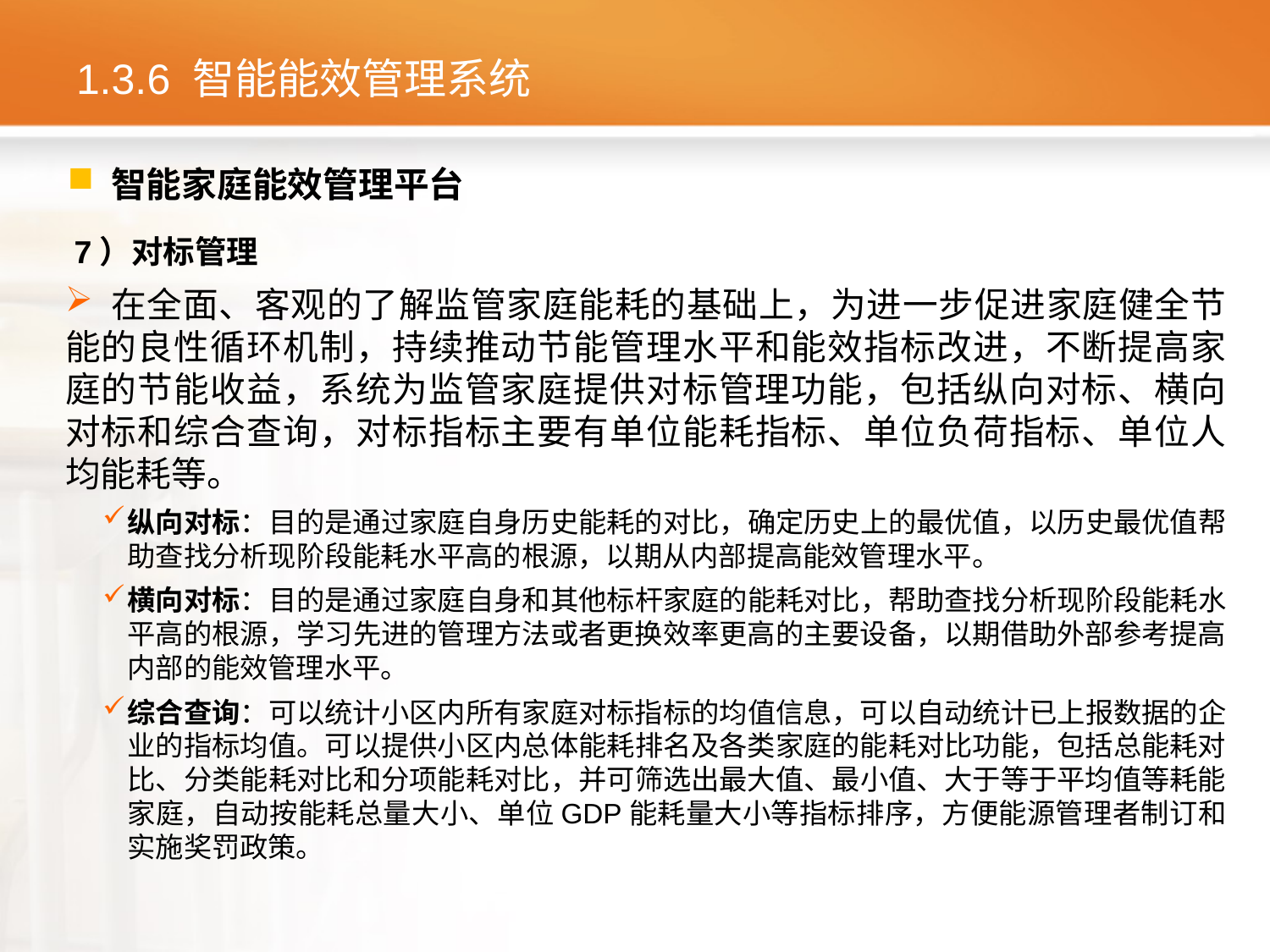

# 1.3.6 智能能效管理系统
 智能家庭能效管理平台
7）对标管理
 在全面、客观的了解监管家庭能耗的基础上，为进一步促进家庭健全节能的良性循环机制，持续推动节能管理水平和能效指标改进，不断提高家庭的节能收益，系统为监管家庭提供对标管理功能，包括纵向对标、横向对标和综合查询，对标指标主要有单位能耗指标、单位负荷指标、单位人均能耗等。
纵向对标：目的是通过家庭自身历史能耗的对比，确定历史上的最优值，以历史最优值帮助查找分析现阶段能耗水平高的根源，以期从内部提高能效管理水平。
横向对标：目的是通过家庭自身和其他标杆家庭的能耗对比，帮助查找分析现阶段能耗水平高的根源，学习先进的管理方法或者更换效率更高的主要设备，以期借助外部参考提高内部的能效管理水平。
综合查询：可以统计小区内所有家庭对标指标的均值信息，可以自动统计已上报数据的企业的指标均值。可以提供小区内总体能耗排名及各类家庭的能耗对比功能，包括总能耗对比、分类能耗对比和分项能耗对比，并可筛选出最大值、最小值、大于等于平均值等耗能家庭，自动按能耗总量大小、单位GDP能耗量大小等指标排序，方便能源管理者制订和实施奖罚政策。